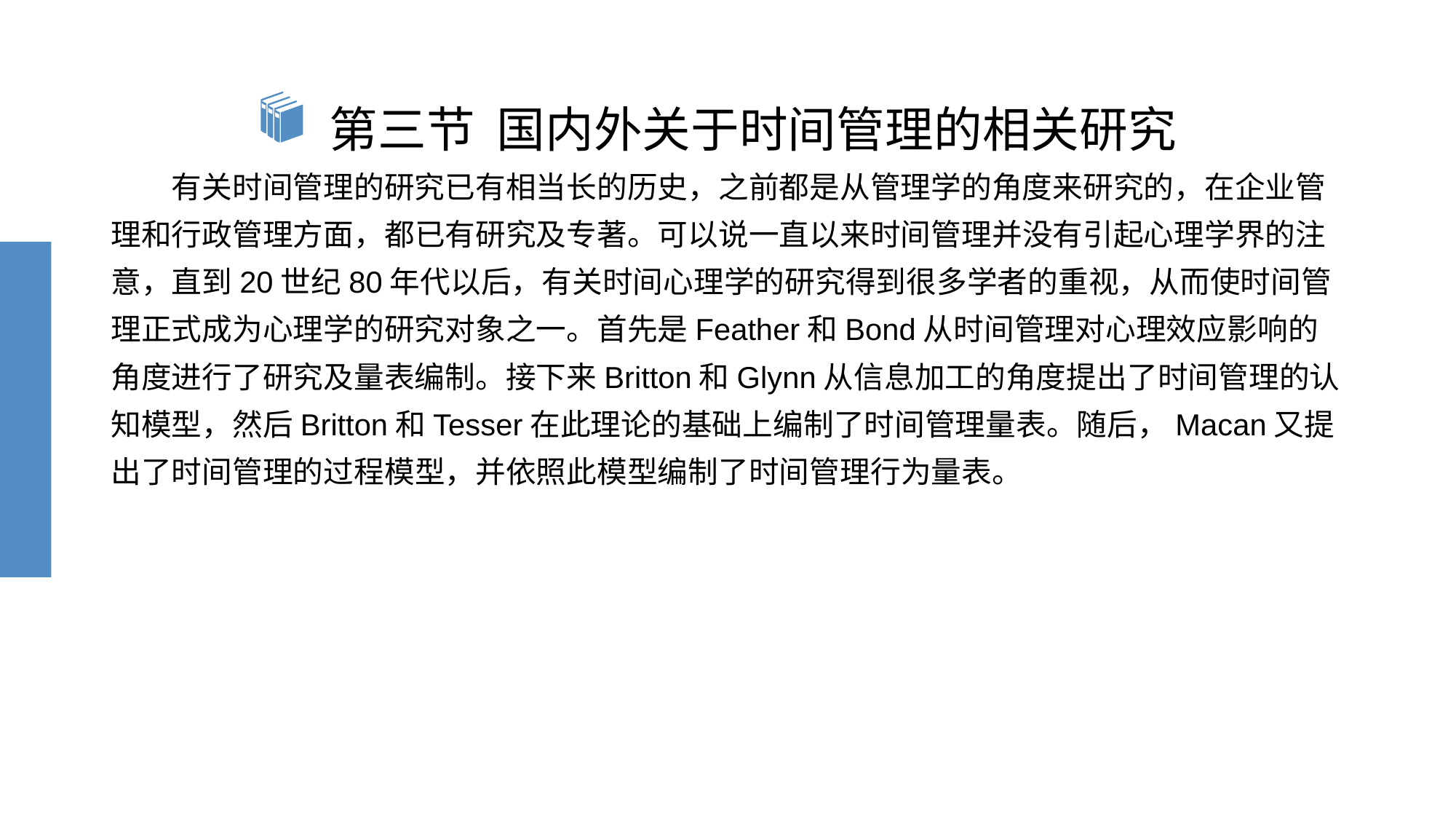

# 第三节  国内外关于时间管理的相关研究
　　有关时间管理的研究已有相当长的历史，之前都是从管理学的角度来研究的，在企业管理和行政管理方面，都已有研究及专著。可以说一直以来时间管理并没有引起心理学界的注意，直到20世纪80年代以后，有关时间心理学的研究得到很多学者的重视，从而使时间管理正式成为心理学的研究对象之一。首先是Feather和Bond从时间管理对心理效应影响的角度进行了研究及量表编制。接下来Britton和Glynn从信息加工的角度提出了时间管理的认知模型，然后Britton和Tesser在此理论的基础上编制了时间管理量表。随后，Macan又提出了时间管理的过程模型，并依照此模型编制了时间管理行为量表。